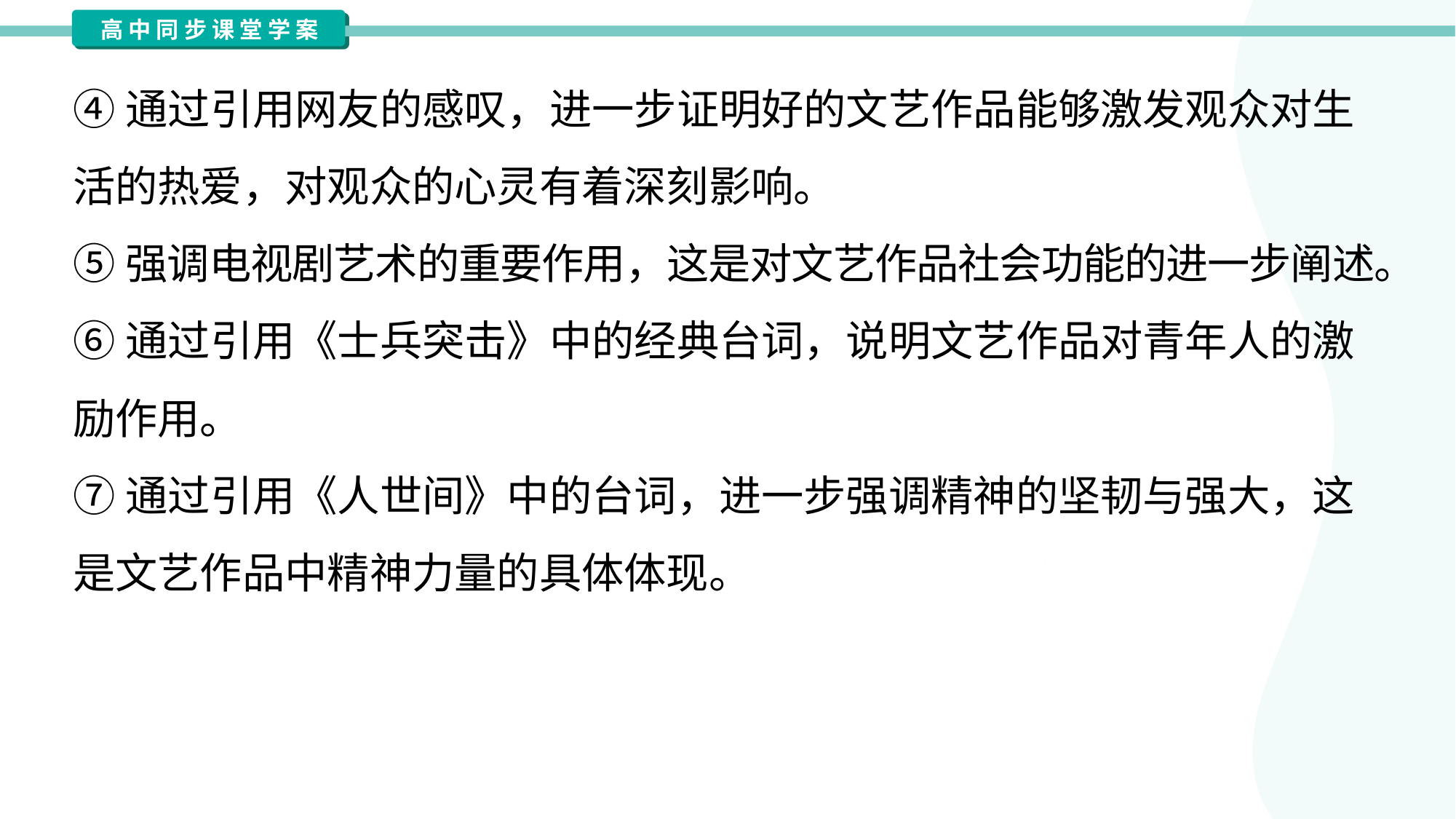

④通过引用网友的感叹，进一步证明好的文艺作品能够激发观众对生
活的热爱，对观众的心灵有着深刻影响。
⑤强调电视剧艺术的重要作用，这是对文艺作品社会功能的进一步阐述。
⑥通过引用《士兵突击》中的经典台词，说明文艺作品对青年人的激
励作用。
⑦通过引用《人世间》中的台词，进一步强调精神的坚韧与强大，这
是文艺作品中精神力量的具体体现。